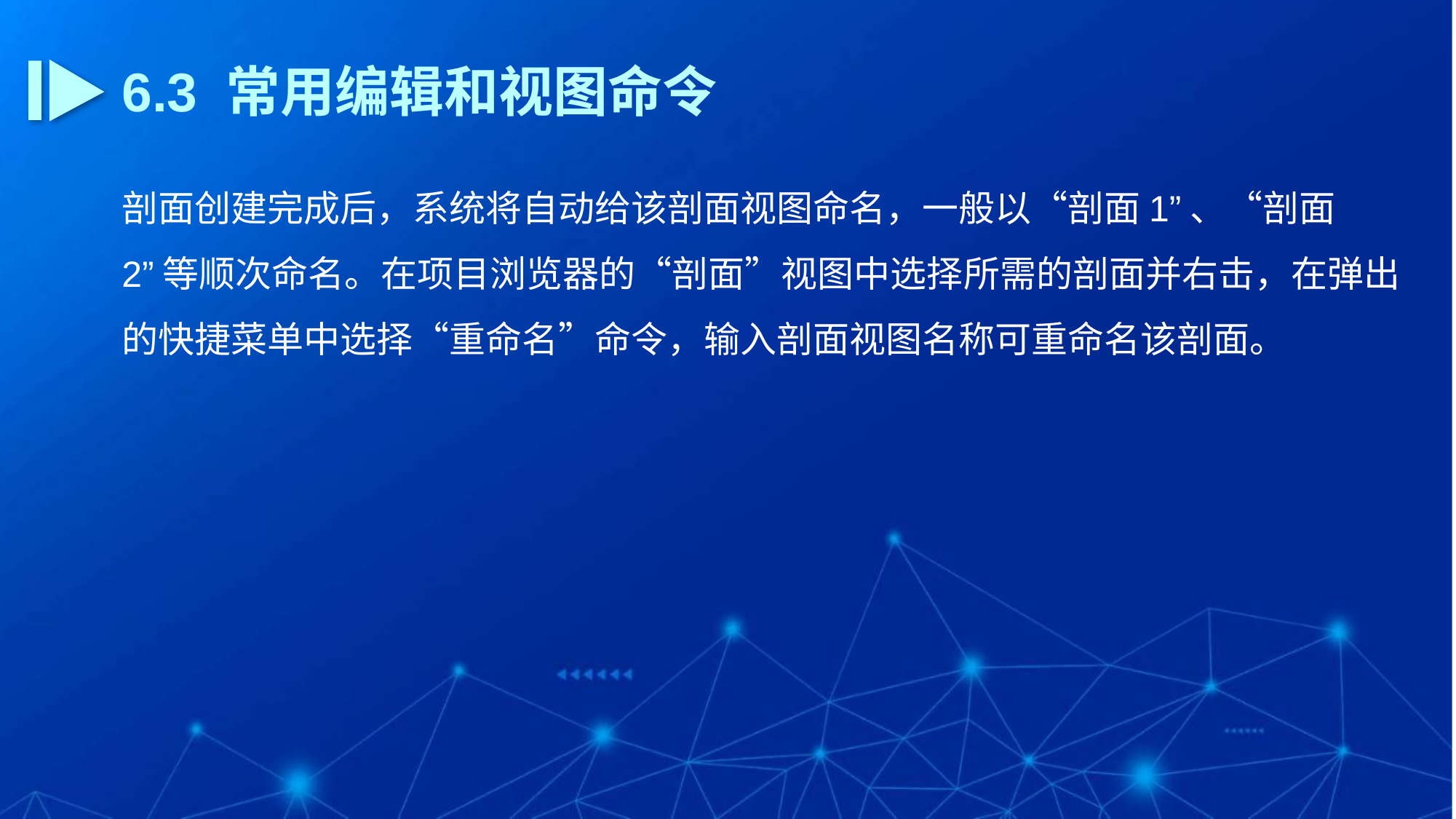

6.3 常用编辑和视图命令

剖面创建完成后，系统将自动给该剖面视图命名，一般以“剖面1”、“剖面2”等顺次命名。在项目浏览器的“剖面”视图中选择所需的剖面并右击，在弹出的快捷菜单中选择“重命名”命令，输入剖面视图名称可重命名该剖面。